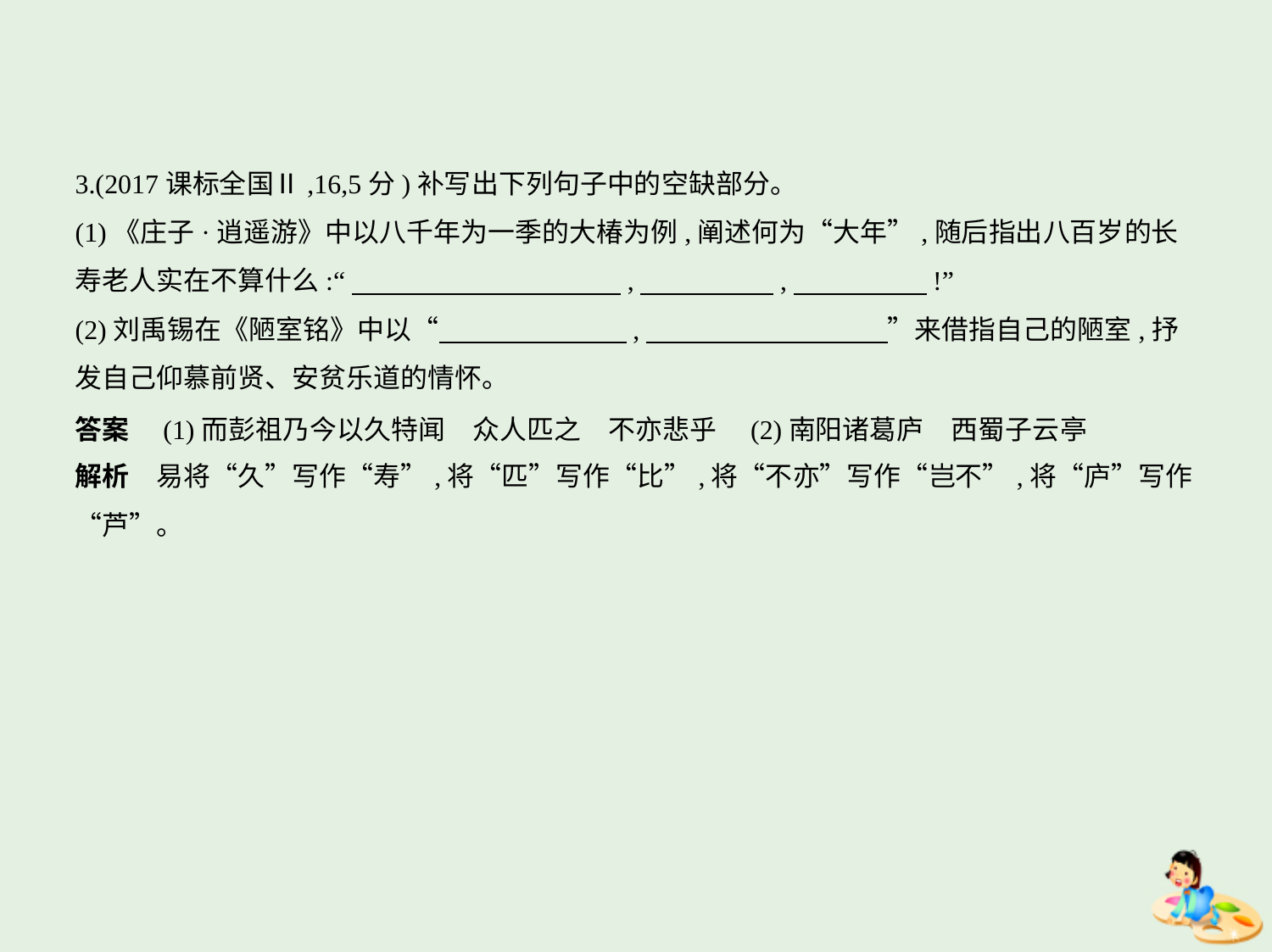

3.(2017课标全国Ⅱ,16,5分)补写出下列句子中的空缺部分。
(1)《庄子·逍遥游》中以八千年为一季的大椿为例,阐述何为“大年”,随后指出八百岁的长
寿老人实在不算什么:“　　　　　　　　　    ,　　　　    ,　　　　    !”
(2)刘禹锡在《陋室铭》中以“　　　　　　    ,　　　　　　　　    ”来借指自己的陋室,抒
发自己仰慕前贤、安贫乐道的情怀。
答案　(1)而彭祖乃今以久特闻　众人匹之　不亦悲乎　(2)南阳诸葛庐　西蜀子云亭
解析　易将“久”写作“寿”,将“匹”写作“比”,将“不亦”写作“岂不”,将“庐”写作
“芦”。